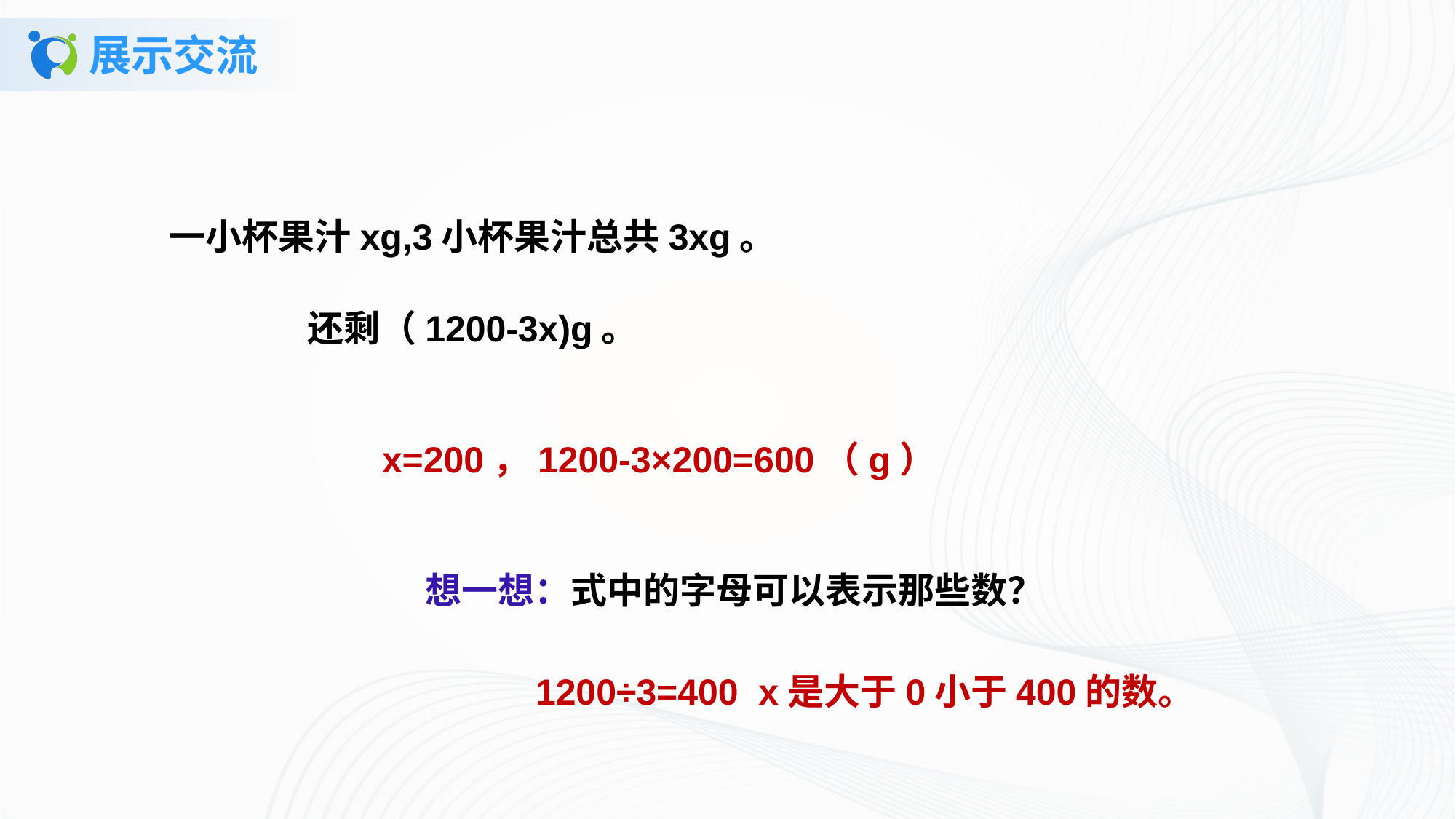

# 展示交流
一小杯果汁xg,3小杯果汁总共3xg。
还剩（1200-3x)g。
x=200，1200-3×200=600（g）
想一想：式中的字母可以表示那些数？
1200÷3=400  x是大于0小于400的数。